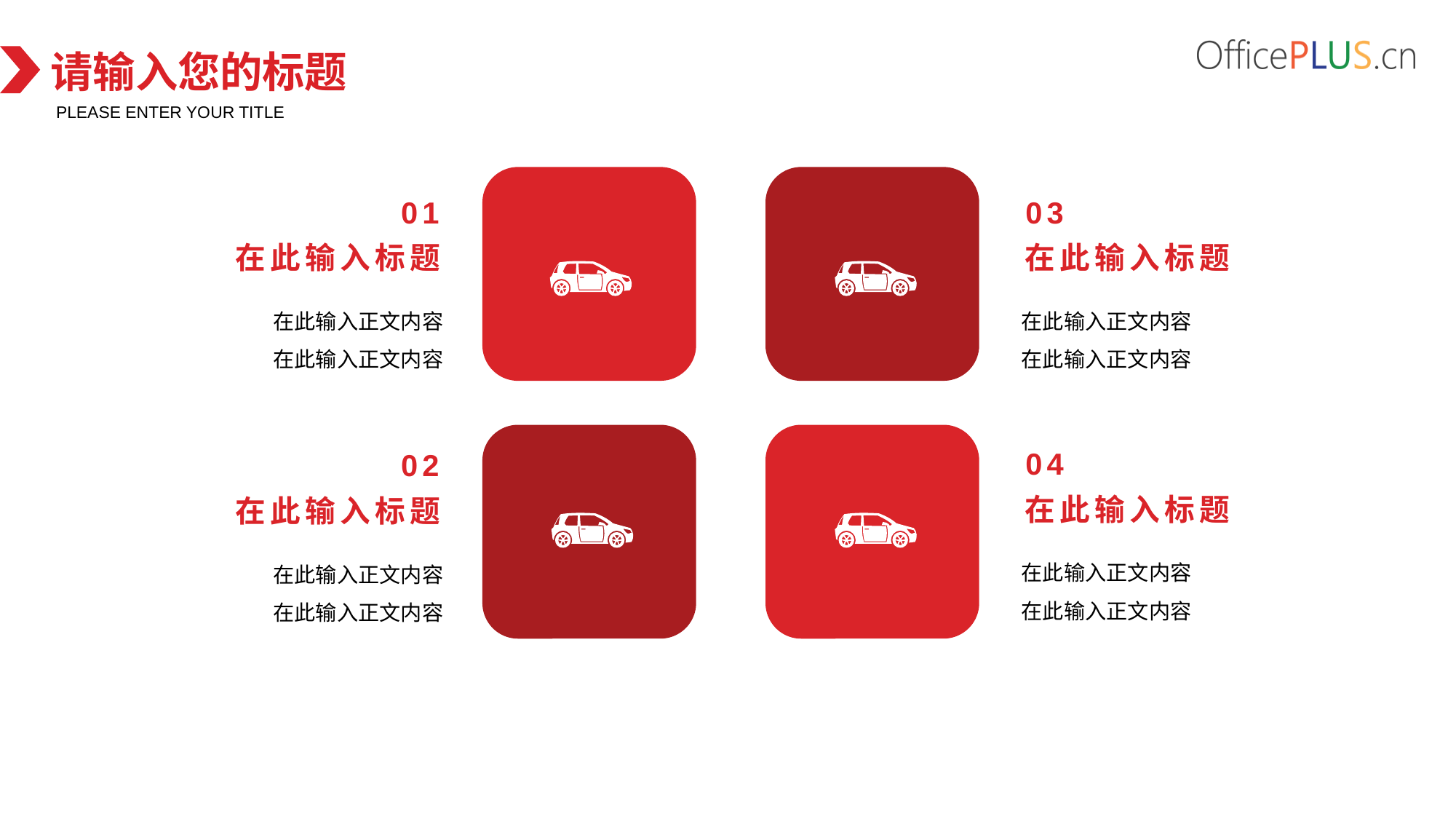

请输入您的标题
Please enter your title

01
03
在此输入标题
在此输入标题

在此输入正文内容
在此输入正文内容
在此输入正文内容
在此输入正文内容

04
02
在此输入标题
在此输入标题

在此输入正文内容
在此输入正文内容
在此输入正文内容
在此输入正文内容